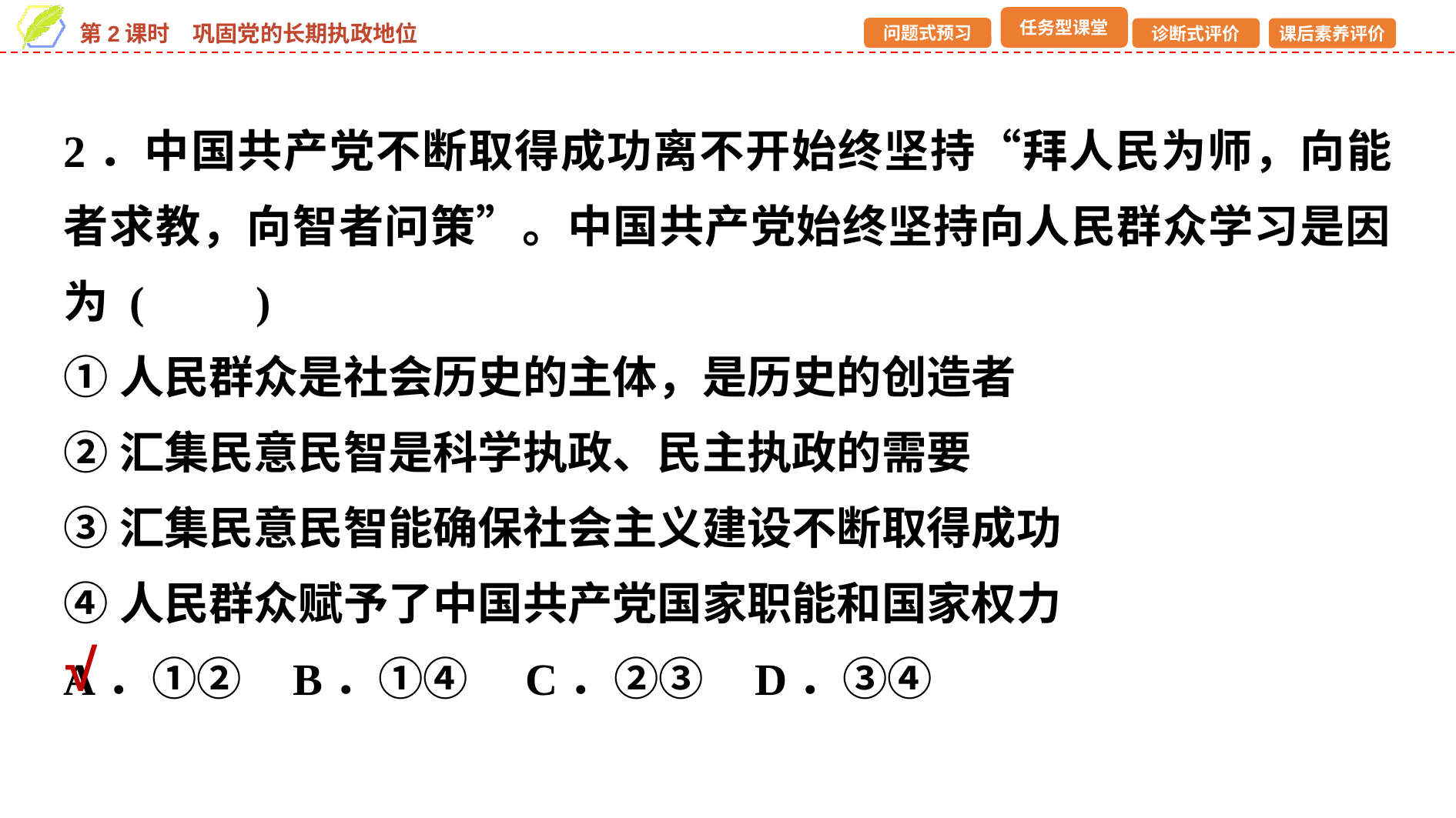

2．中国共产党不断取得成功离不开始终坚持“拜人民为师，向能者求教，向智者问策”。中国共产党始终坚持向人民群众学习是因为 (　　)
①人民群众是社会历史的主体，是历史的创造者
②汇集民意民智是科学执政、民主执政的需要
③汇集民意民智能确保社会主义建设不断取得成功
④人民群众赋予了中国共产党国家职能和国家权力
A．①②    B．①④	C．②③    D．③④
√